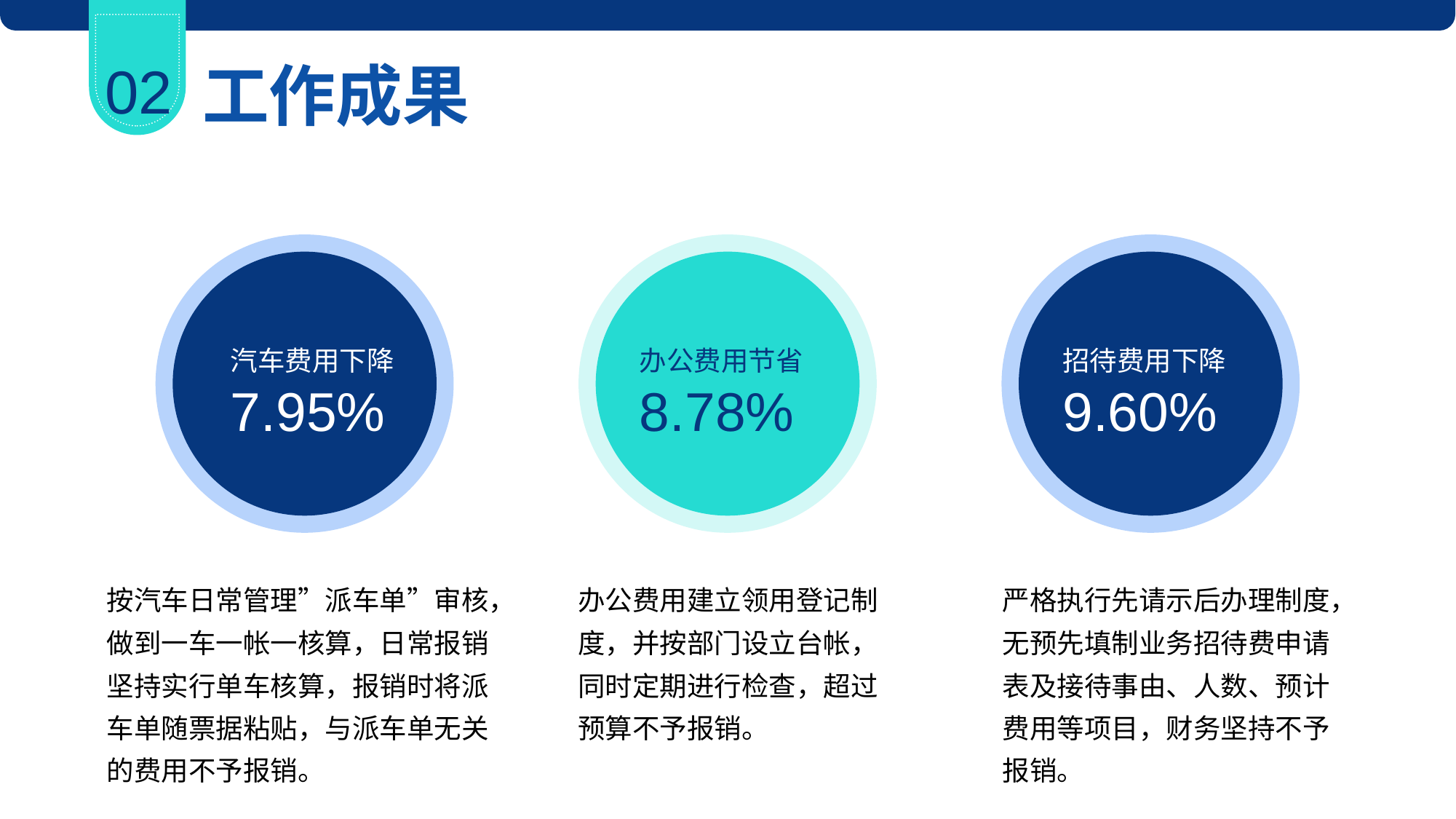

02
工作成果

汽车费用下降7.95%

办公费用节省8.78%

招待费用下降9.60%
按汽车日常管理”派车单”审核，做到一车一帐一核算，日常报销坚持实行单车核算，报销时将派车单随票据粘贴，与派车单无关的费用不予报销。
办公费用建立领用登记制度，并按部门设立台帐，同时定期进行检查，超过预算不予报销。
严格执行先请示后办理制度，无预先填制业务招待费申请表及接待事由、人数、预计费用等项目，财务坚持不予报销。